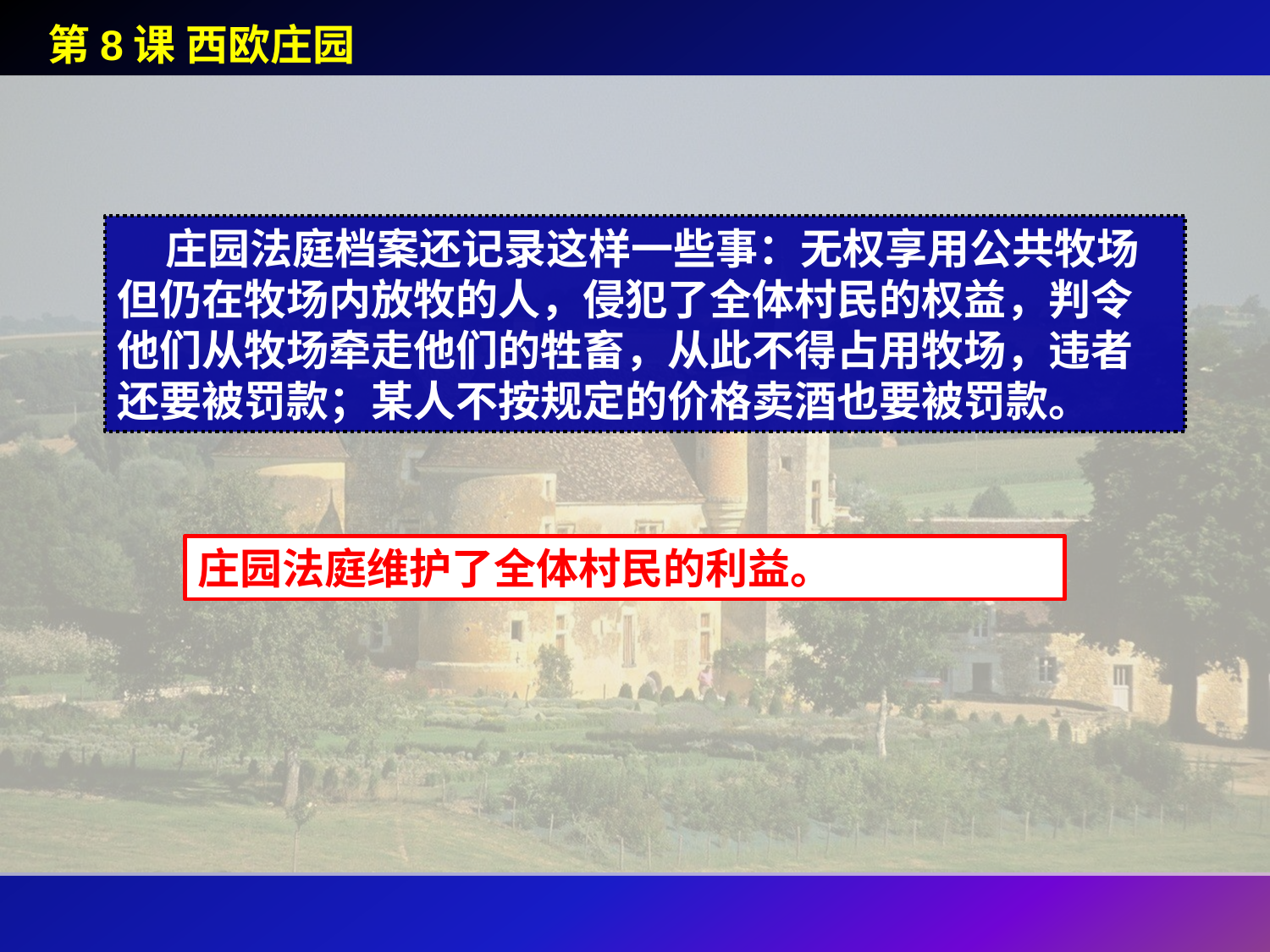

第8课 西欧庄园
    庄园法庭档案还记录这样一些事：无权享用公共牧场但仍在牧场内放牧的人，侵犯了全体村民的权益，判令他们从牧场牵走他们的牲畜，从此不得占用牧场，违者还要被罚款；某人不按规定的价格卖酒也要被罚款。
庄园法庭维护了全体村民的利益。